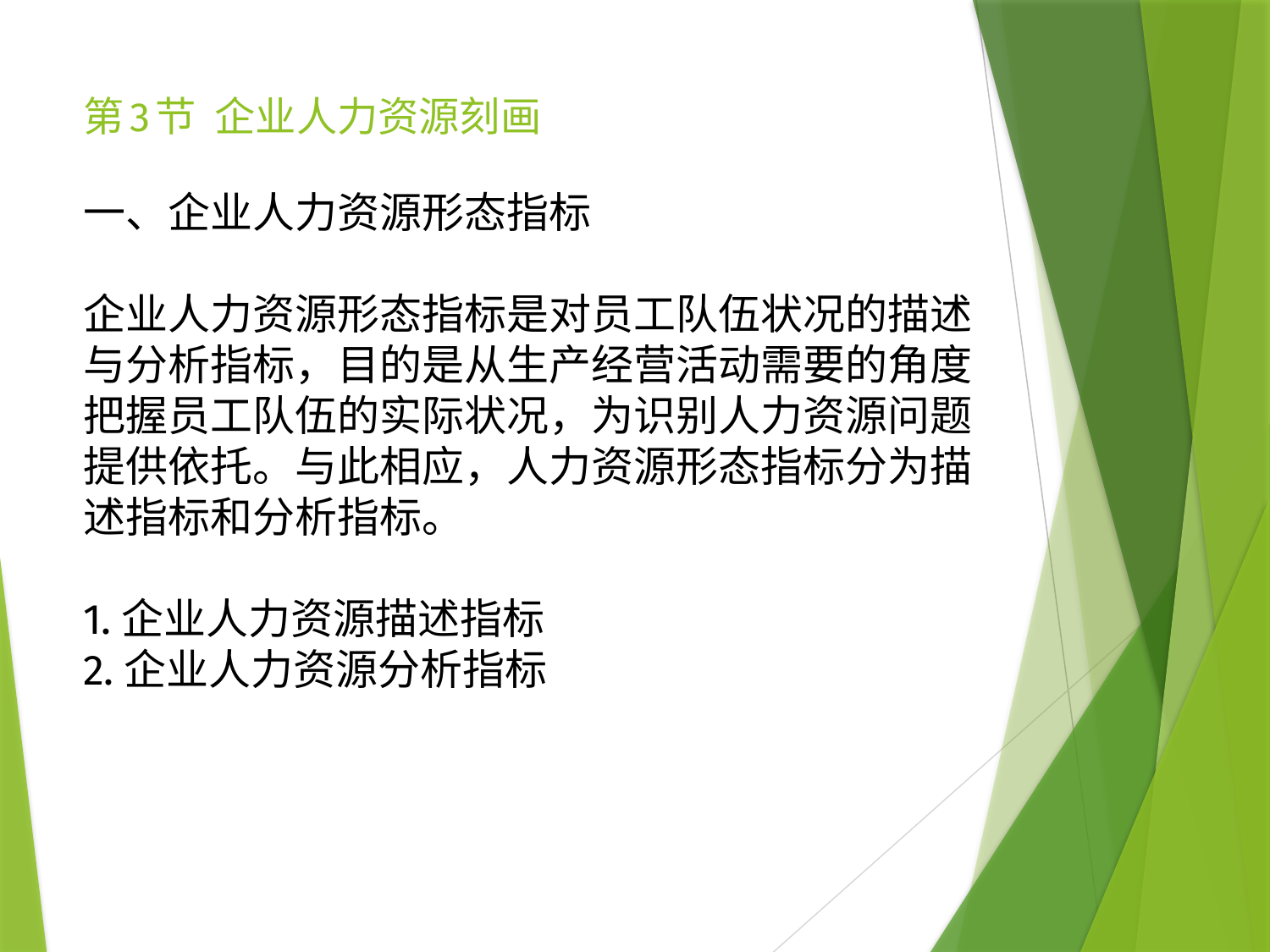

# 第3节  企业人力资源刻画
一、企业人力资源形态指标

企业人力资源形态指标是对员工队伍状况的描述与分析指标，目的是从生产经营活动需要的角度把握员工队伍的实际状况，为识别人力资源问题提供依托。与此相应，人力资源形态指标分为描述指标和分析指标。

1.企业人力资源描述指标
2.企业人力资源分析指标